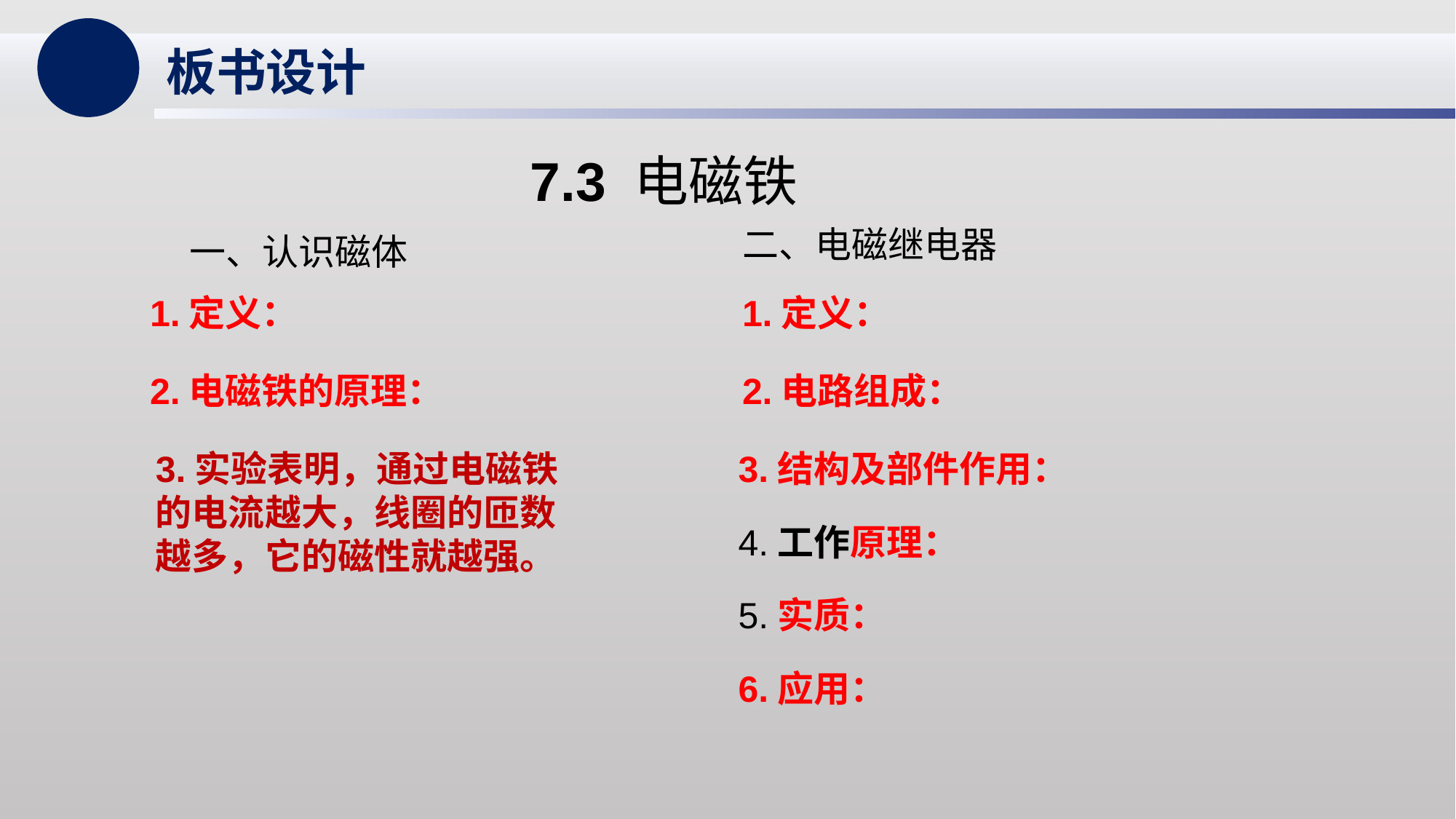

板书设计

7.3 电磁铁
二、电磁继电器
一、认识磁体
1.定义：
1.定义：
2.电磁铁的原理：
2.电路组成：
3.实验表明，通过电磁铁的电流越大，线圈的匝数越多，它的磁性就越强。
3.结构及部件作用：
4.工作原理：
5.实质：
6.应用：